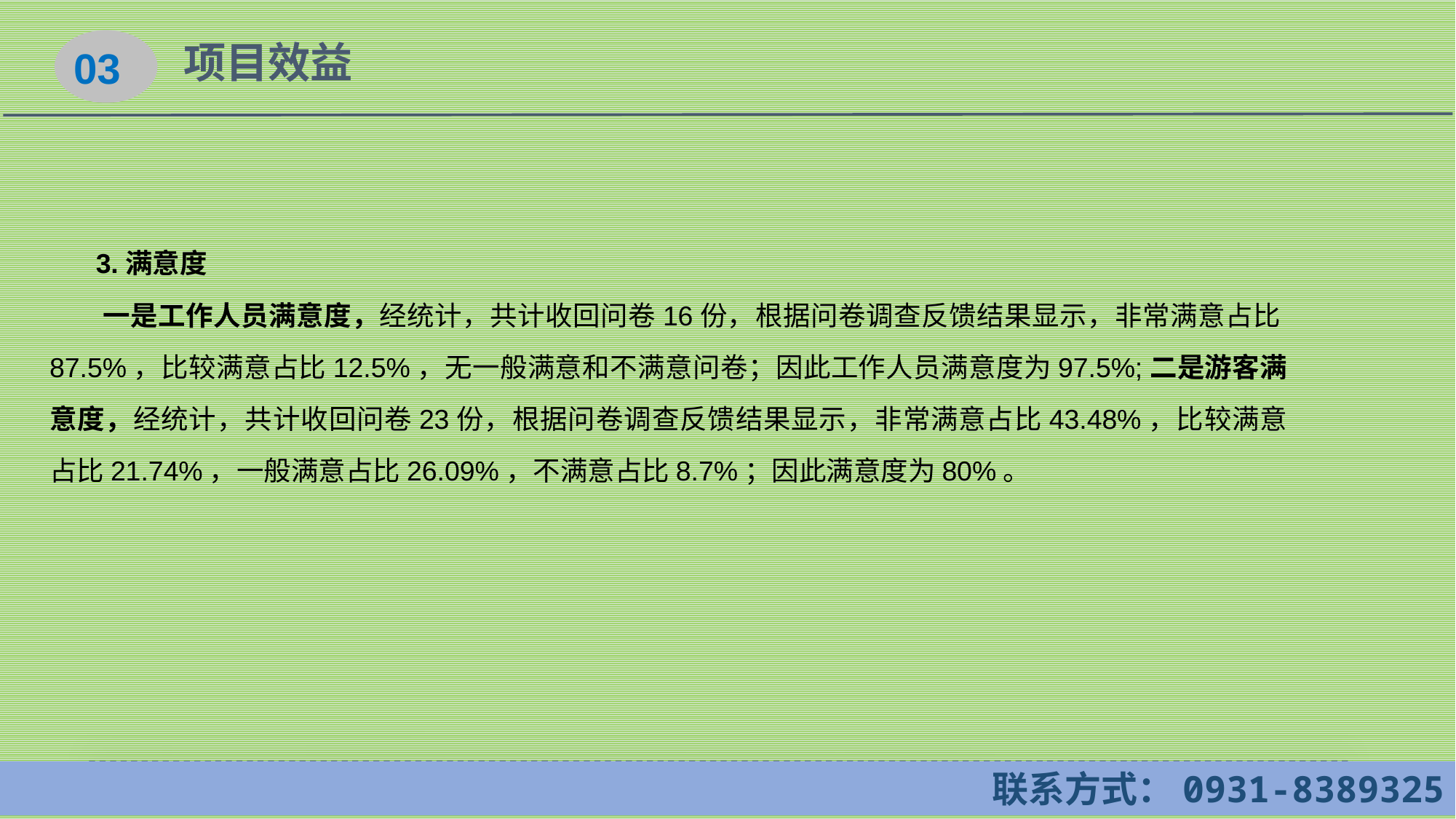

03
项目效益
     3.满意度
       一是工作人员满意度，经统计，共计收回问卷16份，根据问卷调查反馈结果显示，非常满意占比87.5%，比较满意占比12.5%，无一般满意和不满意问卷；因此工作人员满意度为97.5%;二是游客满意度，经统计，共计收回问卷23份，根据问卷调查反馈结果显示，非常满意占比43.48%，比较满意占比21.74%，一般满意占比26.09%，不满意占比8.7%；因此满意度为80%。
13
                                      联系方式：0931-8389325